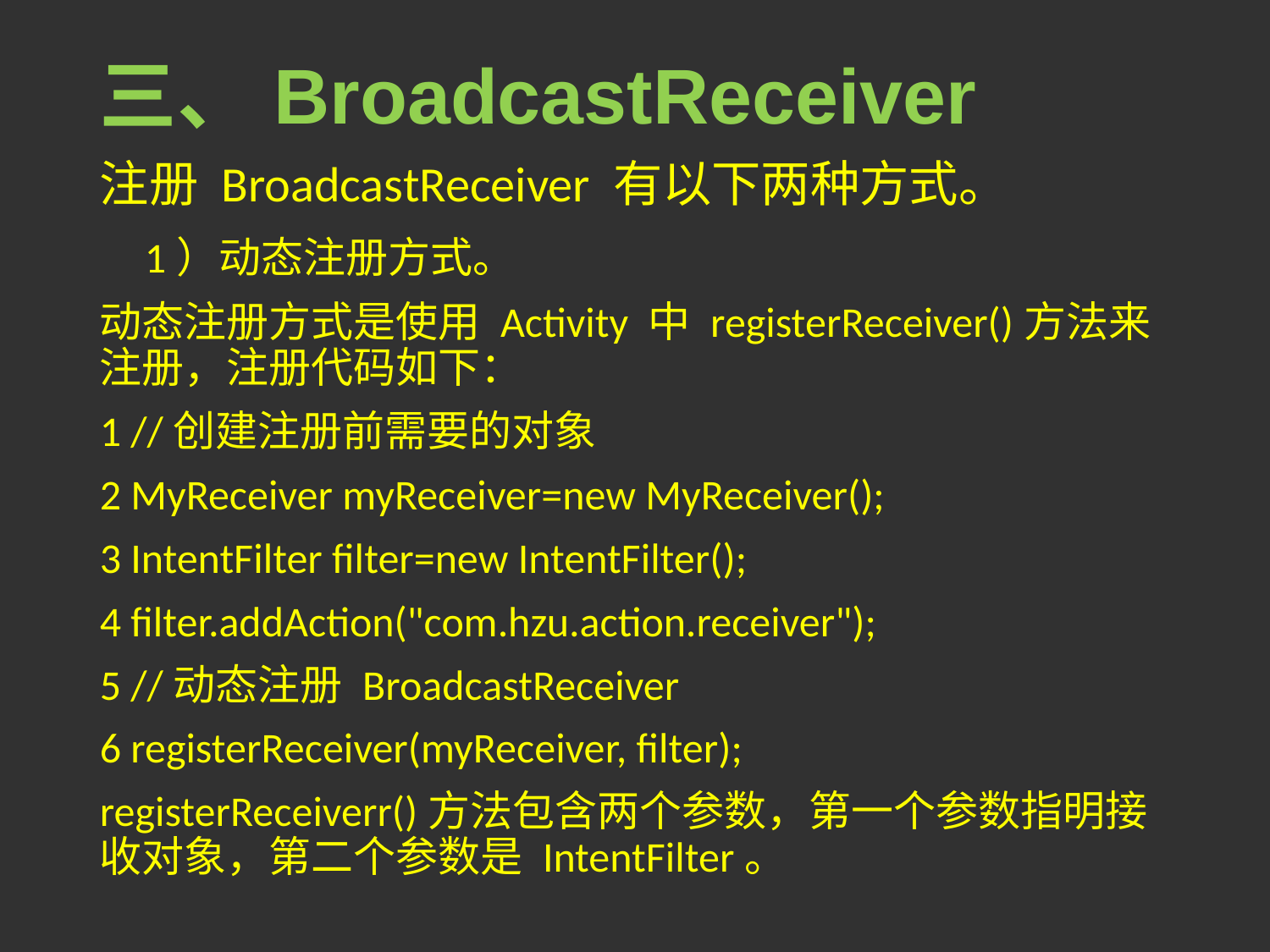

# 三、BroadcastReceiver
注册 BroadcastReceiver 有以下两种方式。
    1）动态注册方式。
动态注册方式是使用 Activity 中 registerReceiver()方法来注册，注册代码如下：
1 //创建注册前需要的对象
2 MyReceiver myReceiver=new MyReceiver();
3 IntentFilter filter=new IntentFilter();
4 filter.addAction("com.hzu.action.receiver");
5 //动态注册 BroadcastReceiver
6 registerReceiver(myReceiver, filter);
registerReceiverr()方法包含两个参数，第一个参数指明接收对象，第二个参数是 IntentFilter。